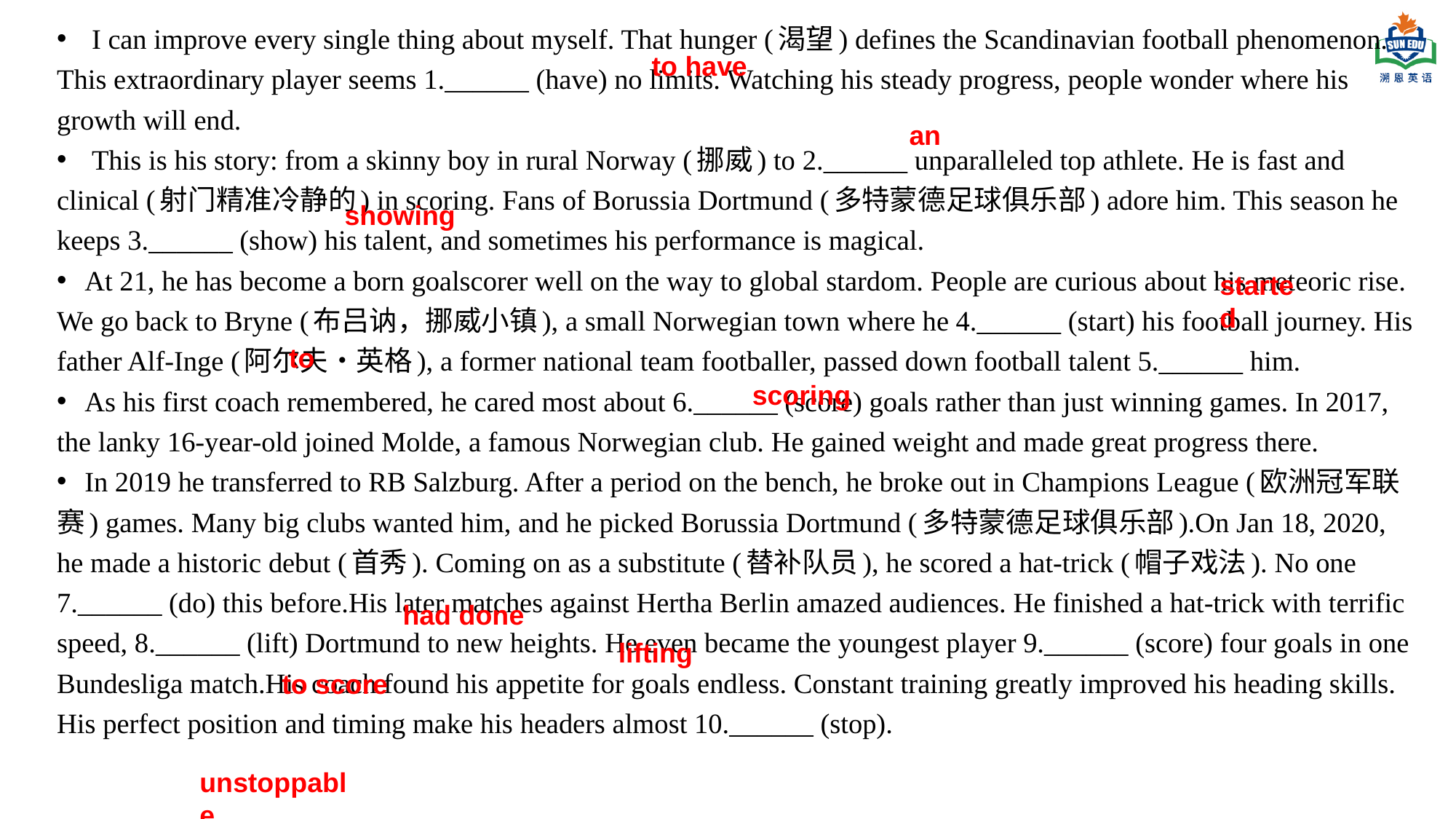

I can improve every single thing about myself. That hunger (渴望) defines the Scandinavian football phenomenon. This extraordinary player seems 1.______ (have) no limits. Watching his steady progress, people wonder where his growth will end.
    This is his story: from a skinny boy in rural Norway (挪威) to 2.______ unparalleled top athlete. He is fast and clinical (射门精准冷静的) in scoring. Fans of Borussia Dortmund (多特蒙德足球俱乐部) adore him. This season he keeps 3.______ (show) his talent, and sometimes his performance is magical.
   At 21, he has become a born goalscorer well on the way to global stardom. People are curious about his meteoric rise. We go back to Bryne (布吕讷，挪威小镇), a small Norwegian town where he 4.______ (start) his football journey. His father Alf-Inge (阿尔夫・英格), a former national team footballer, passed down football talent 5.______ him.
   As his first coach remembered, he cared most about 6.______ (score) goals rather than just winning games. In 2017, the lanky 16-year-old joined Molde, a famous Norwegian club. He gained weight and made great progress there.
   In 2019 he transferred to RB Salzburg. After a period on the bench, he broke out in Champions League (欧洲冠军联赛) games. Many big clubs wanted him, and he picked Borussia Dortmund (多特蒙德足球俱乐部).On Jan 18, 2020, he made a historic debut (首秀). Coming on as a substitute (替补队员), he scored a hat-trick (帽子戏法). No one 7.______ (do) this before.His later matches against Hertha Berlin amazed audiences. He finished a hat-trick with terrific speed, 8.______ (lift) Dortmund to new heights. He even became the youngest player 9.______ (score) four goals in one Bundesliga match.His coach found his appetite for goals endless. Constant training greatly improved his heading skills. His perfect position and timing make his headers almost 10.______ (stop).

to have
an
showing
started
to
scoring
had done
lifting
to score
unstoppable